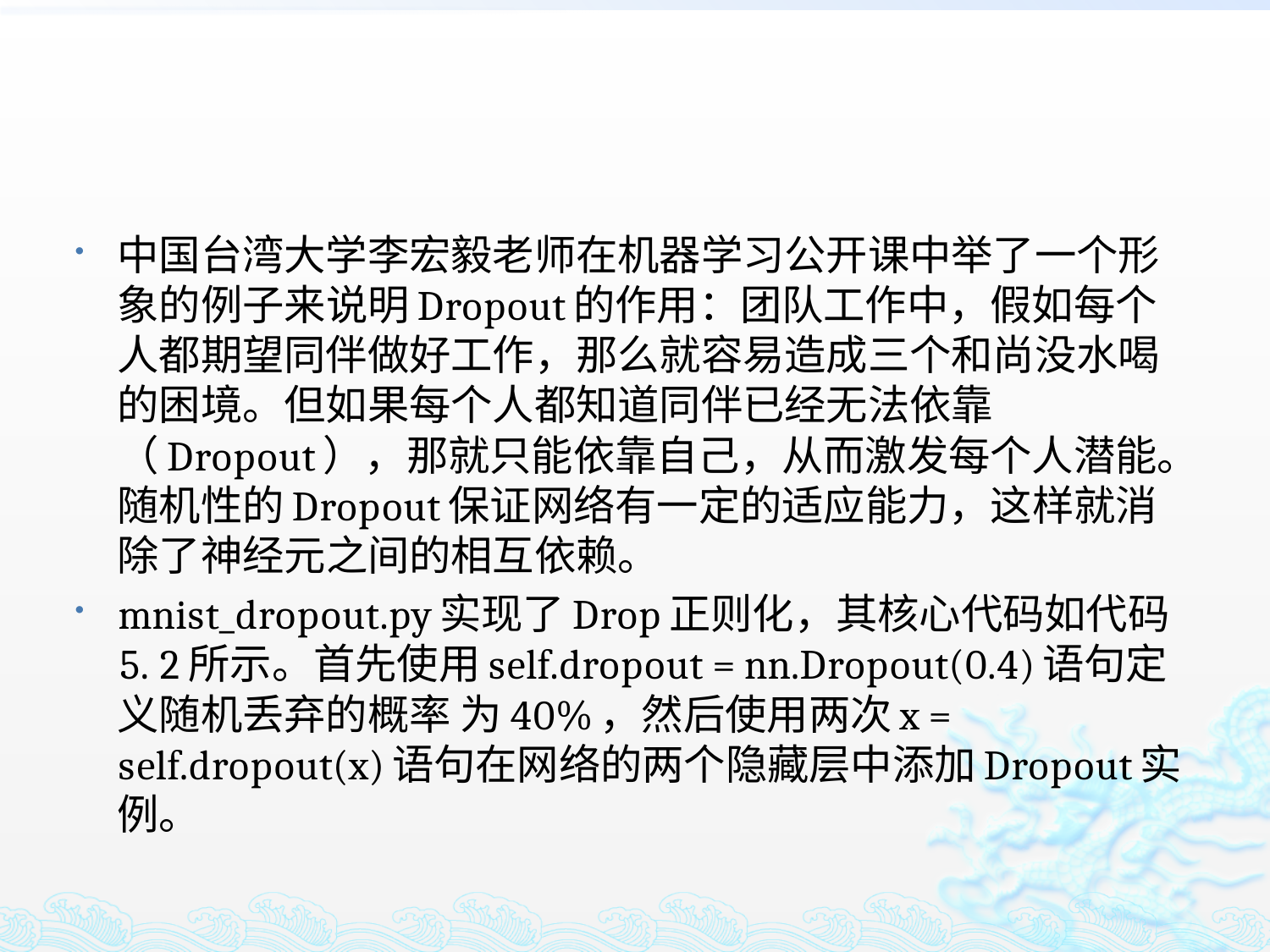

中国台湾大学李宏毅老师在机器学习公开课中举了一个形象的例子来说明Dropout的作用：团队工作中，假如每个人都期望同伴做好工作，那么就容易造成三个和尚没水喝的困境。但如果每个人都知道同伴已经无法依靠（Dropout），那就只能依靠自己，从而激发每个人潜能。随机性的Dropout保证网络有一定的适应能力，这样就消除了神经元之间的相互依赖。
mnist_dropout.py实现了Drop正则化，其核心代码如代码5. 2所示。首先使用self.dropout = nn.Dropout(0.4)语句定义随机丢弃的概率 为40%，然后使用两次x = self.dropout(x)语句在网络的两个隐藏层中添加Dropout实例。